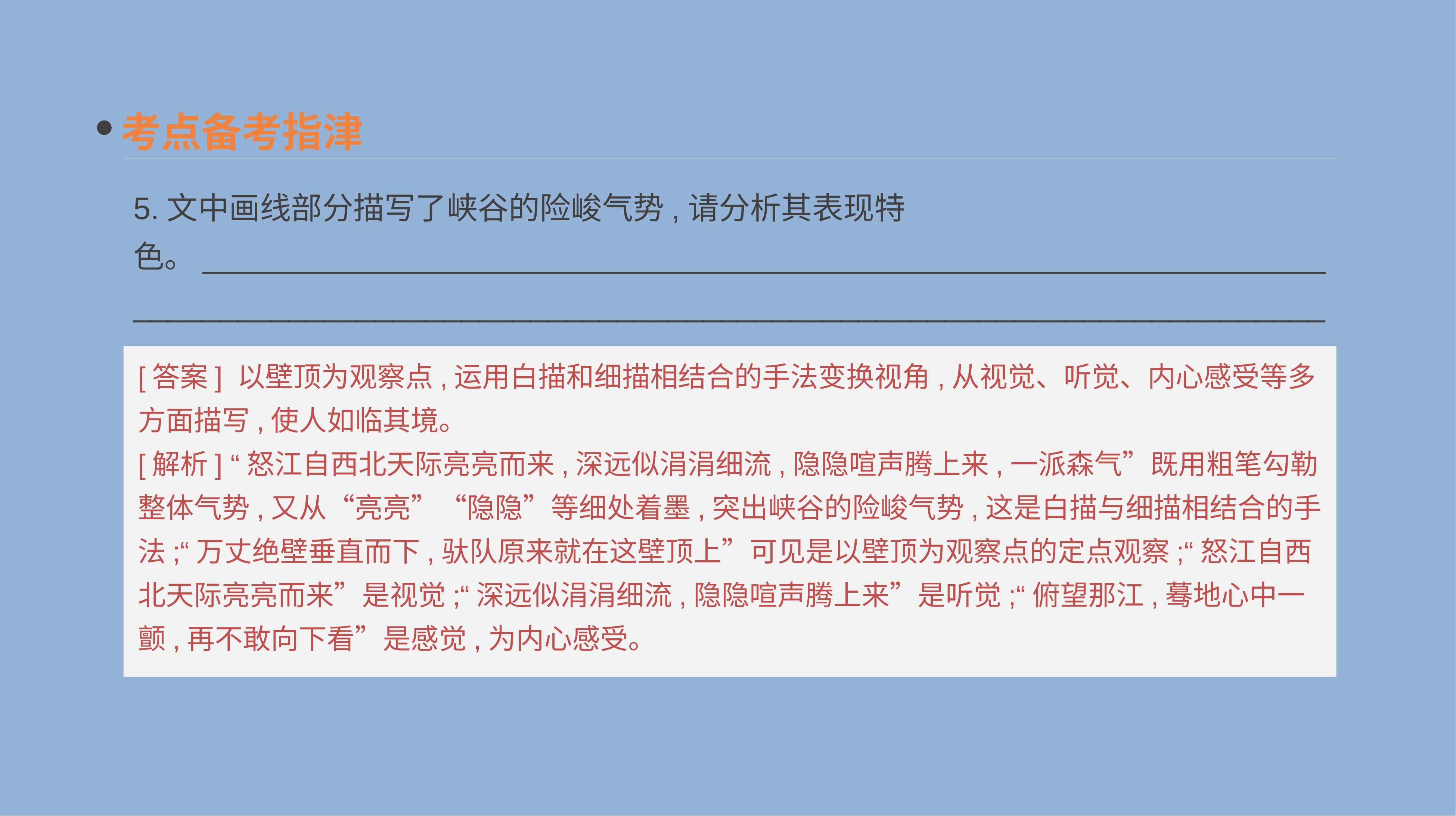

考点备考指津

5.文中画线部分描写了峡谷的险峻气势,请分析其表现特色。__________________________________________________________________________________________________________________________________________________________________________

[答案] 以壁顶为观察点,运用白描和细描相结合的手法变换视角,从视觉、听觉、内心感受等多方面描写,使人如临其境。
[解析] “怒江自西北天际亮亮而来,深远似涓涓细流,隐隐喧声腾上来,一派森气”既用粗笔勾勒整体气势,又从“亮亮”“隐隐”等细处着墨,突出峡谷的险峻气势,这是白描与细描相结合的手法;“万丈绝壁垂直而下,驮队原来就在这壁顶上”可见是以壁顶为观察点的定点观察;“怒江自西北天际亮亮而来”是视觉;“深远似涓涓细流,隐隐喧声腾上来”是听觉;“俯望那江,蓦地心中一颤,再不敢向下看”是感觉,为内心感受。